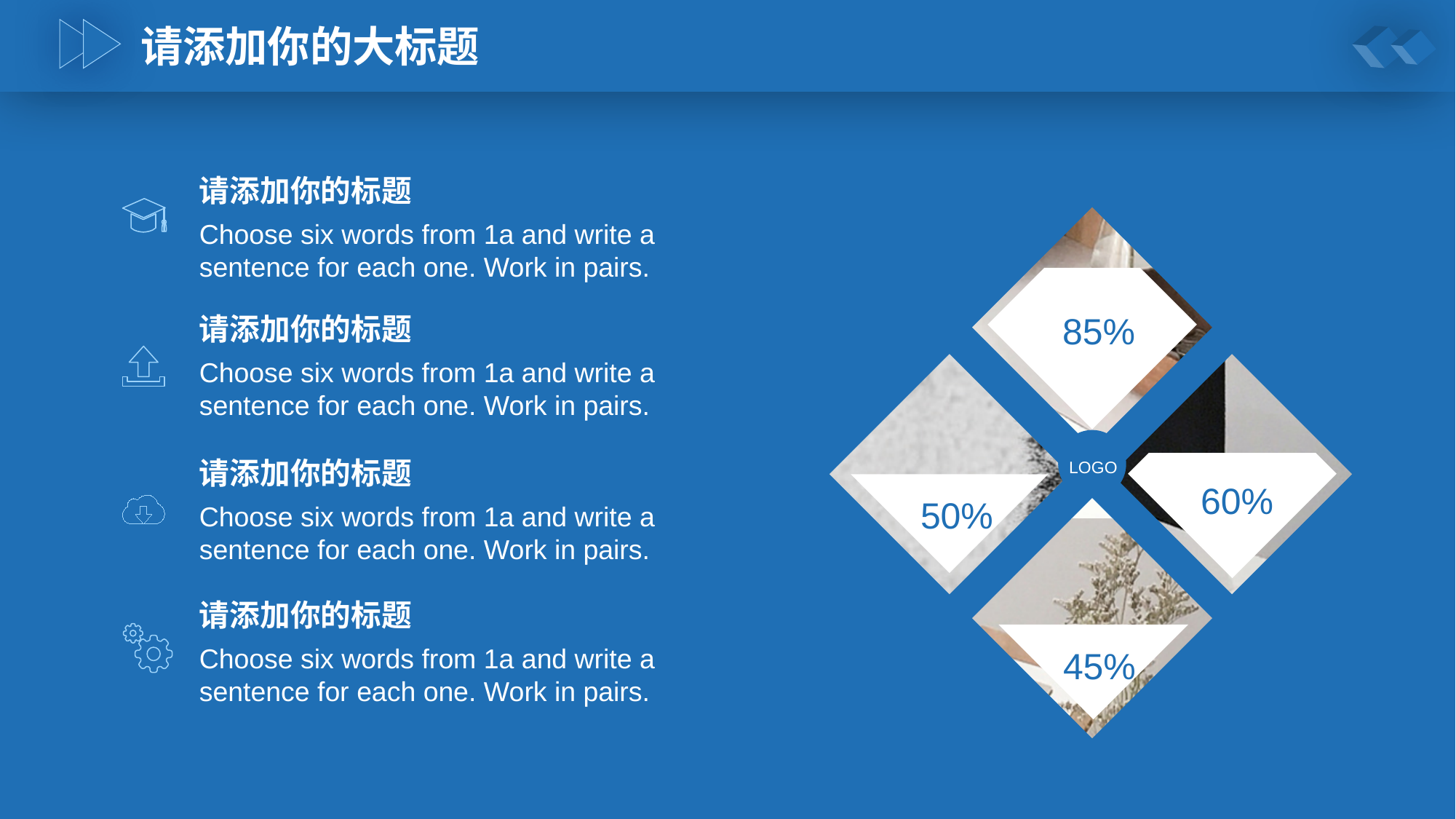

请添加你的大标题

请添加你的标题
Choose six words from 1a and write a sentence for each one. Work in pairs.

85%

50%

60%

LOGO

45%
请添加你的标题
Choose six words from 1a and write a sentence for each one. Work in pairs.

请添加你的标题
Choose six words from 1a and write a sentence for each one. Work in pairs.

请添加你的标题
Choose six words from 1a and write a sentence for each one. Work in pairs.